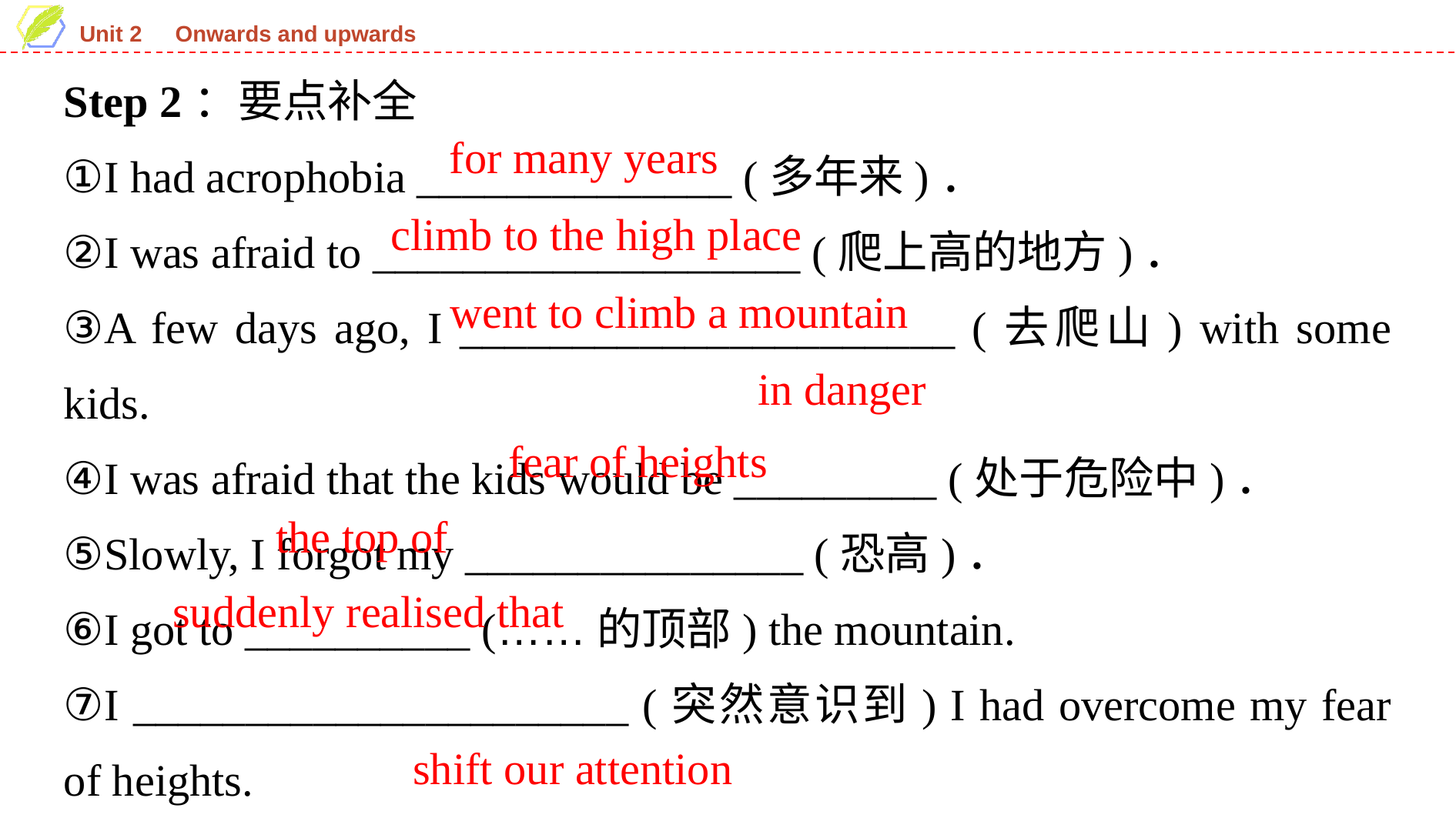

Step 2：要点补全
①I had acrophobia ______________ (多年来)．
②I was afraid to ___________________ (爬上高的地方)．
③A few days ago, I ______________________ (去爬山) with some kids.
④I was afraid that the kids would be _________ (处于危险中)．
⑤Slowly, I forgot my _______________ (恐高)．
⑥I got to __________ (……的顶部) the mountain.
⑦I ______________________ (突然意识到) I had overcome my fear of heights.
⑧I think we can ___________________ (转移我们的注意力)．
for many years
climb to the high place
went to climb a mountain
in danger
fear of heights
the top of
suddenly realised that
shift our attention